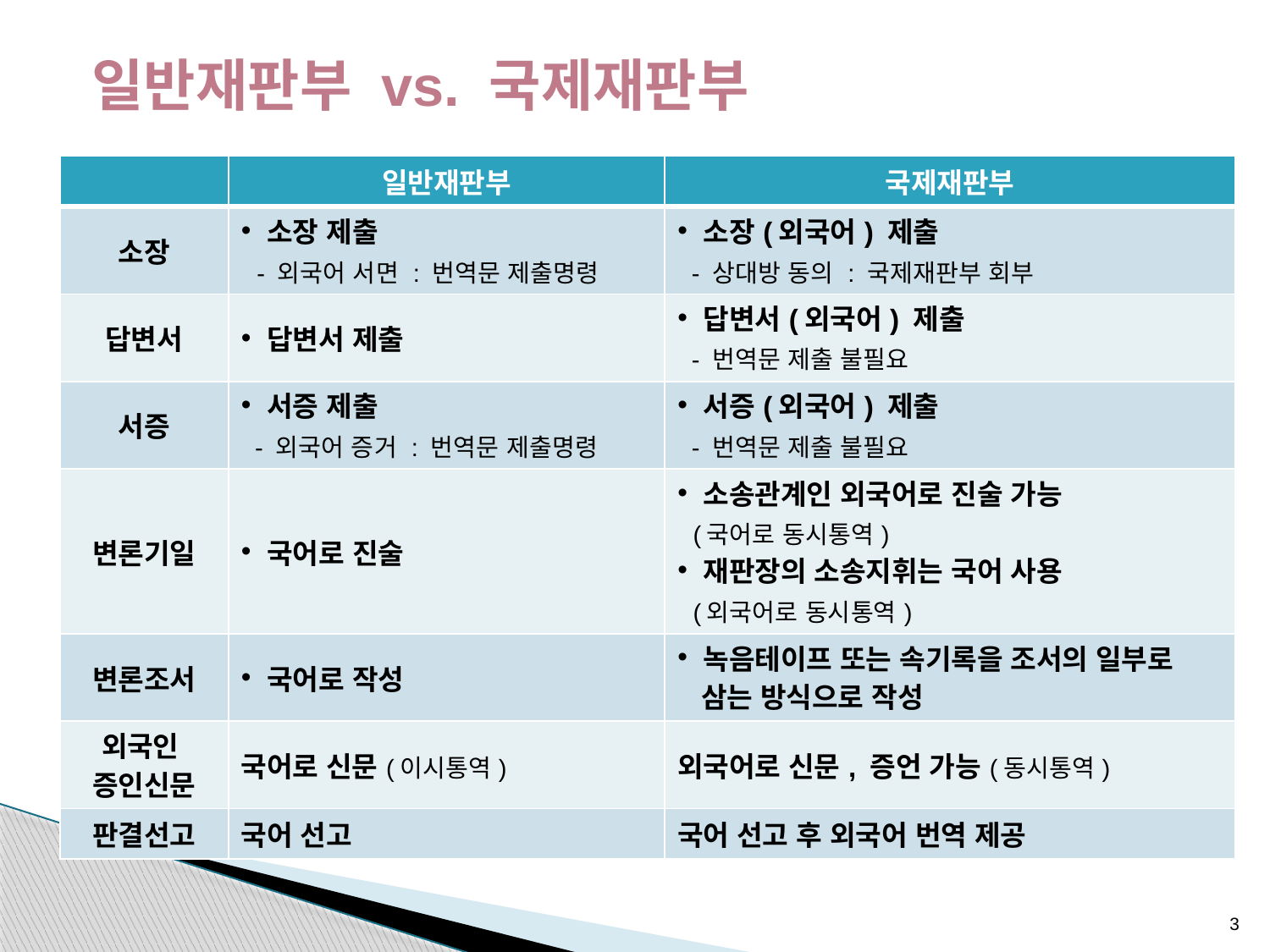

# 일반재판부 vs. 국제재판부
|  | 일반재판부 | 국제재판부 |
| --- | --- | --- |
| 소장 | 소장 제출 - 외국어 서면 : 번역문 제출명령 | 소장(외국어) 제출 - 상대방 동의 : 국제재판부 회부 |
| 답변서 | 답변서 제출 | 답변서(외국어) 제출 - 번역문 제출 불필요 |
| 서증 | 서증 제출 - 외국어 증거 : 번역문 제출명령 | 서증(외국어) 제출 - 번역문 제출 불필요 |
| 변론기일 | 국어로 진술 | 소송관계인 외국어로 진술 가능 (국어로 동시통역) 재판장의 소송지휘는 국어 사용 (외국어로 동시통역) |
| 변론조서 | 국어로 작성 | 녹음테이프 또는 속기록을 조서의 일부로 삼는 방식으로 작성 |
| 외국인 증인신문 | 국어로 신문(이시통역) | 외국어로 신문, 증언 가능(동시통역) |
| 판결선고 | 국어 선고 | 국어 선고 후 외국어 번역 제공 |
3